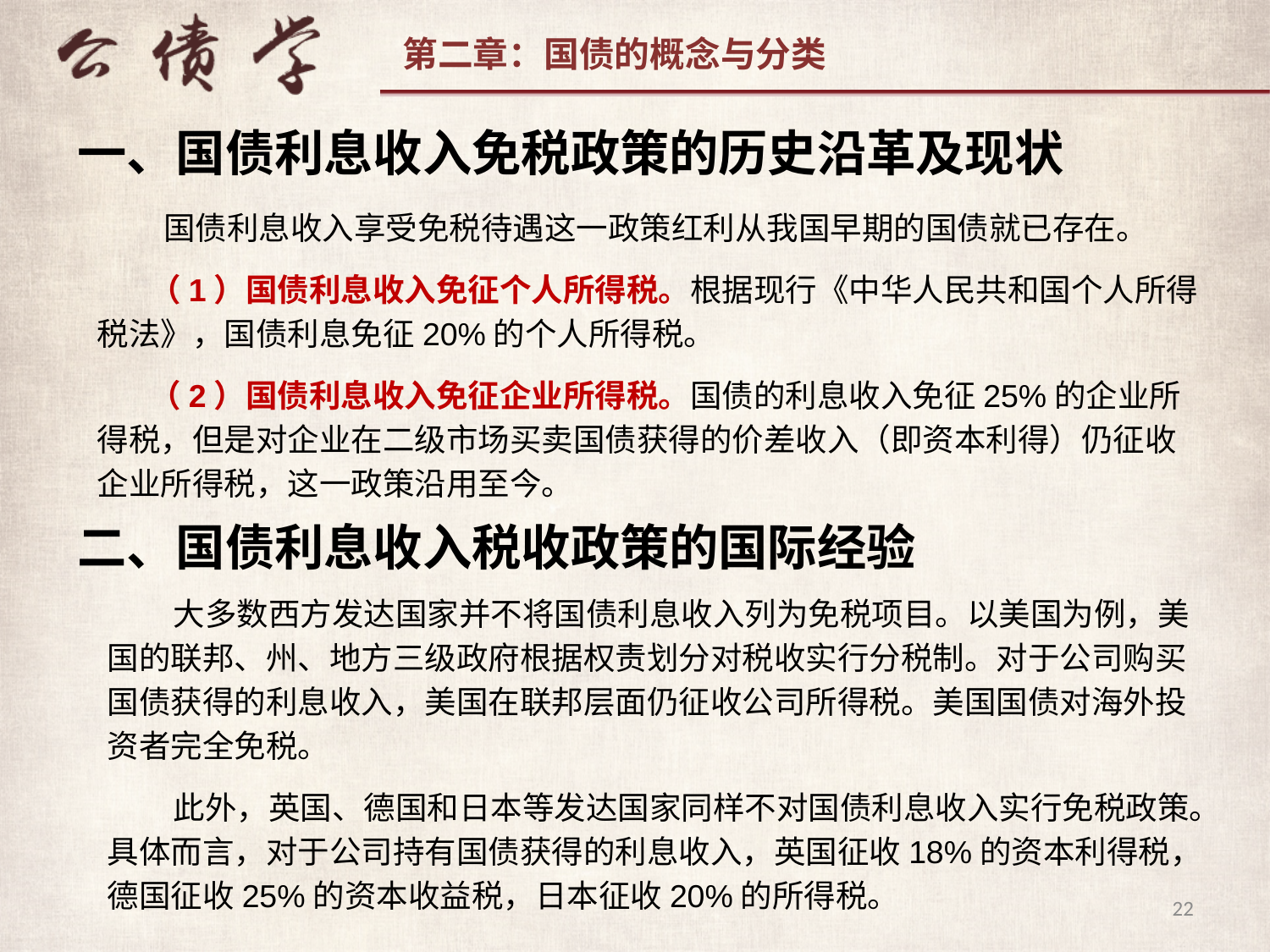

一、国债利息收入免税政策的历史沿革及现状

   国债利息收入享受免税待遇这一政策红利从我国早期的国债就已存在。
 （1）国债利息收入免征个人所得税。根据现行《中华人民共和国个人所得税法》，国债利息免征20%的个人所得税。
 （2）国债利息收入免征企业所得税。国债的利息收入免征25%的企业所得税，但是对企业在二级市场买卖国债获得的价差收入（即资本利得）仍征收企业所得税，这一政策沿用至今。
二、国债利息收入税收政策的国际经验
   大多数西方发达国家并不将国债利息收入列为免税项目。以美国为例，美国的联邦、州、地方三级政府根据权责划分对税收实行分税制。对于公司购买国债获得的利息收入，美国在联邦层面仍征收公司所得税。美国国债对海外投资者完全免税。
   此外，英国、德国和日本等发达国家同样不对国债利息收入实行免税政策。具体而言，对于公司持有国债获得的利息收入，英国征收18%的资本利得税，德国征收25%的资本收益税，日本征收20%的所得税。
22